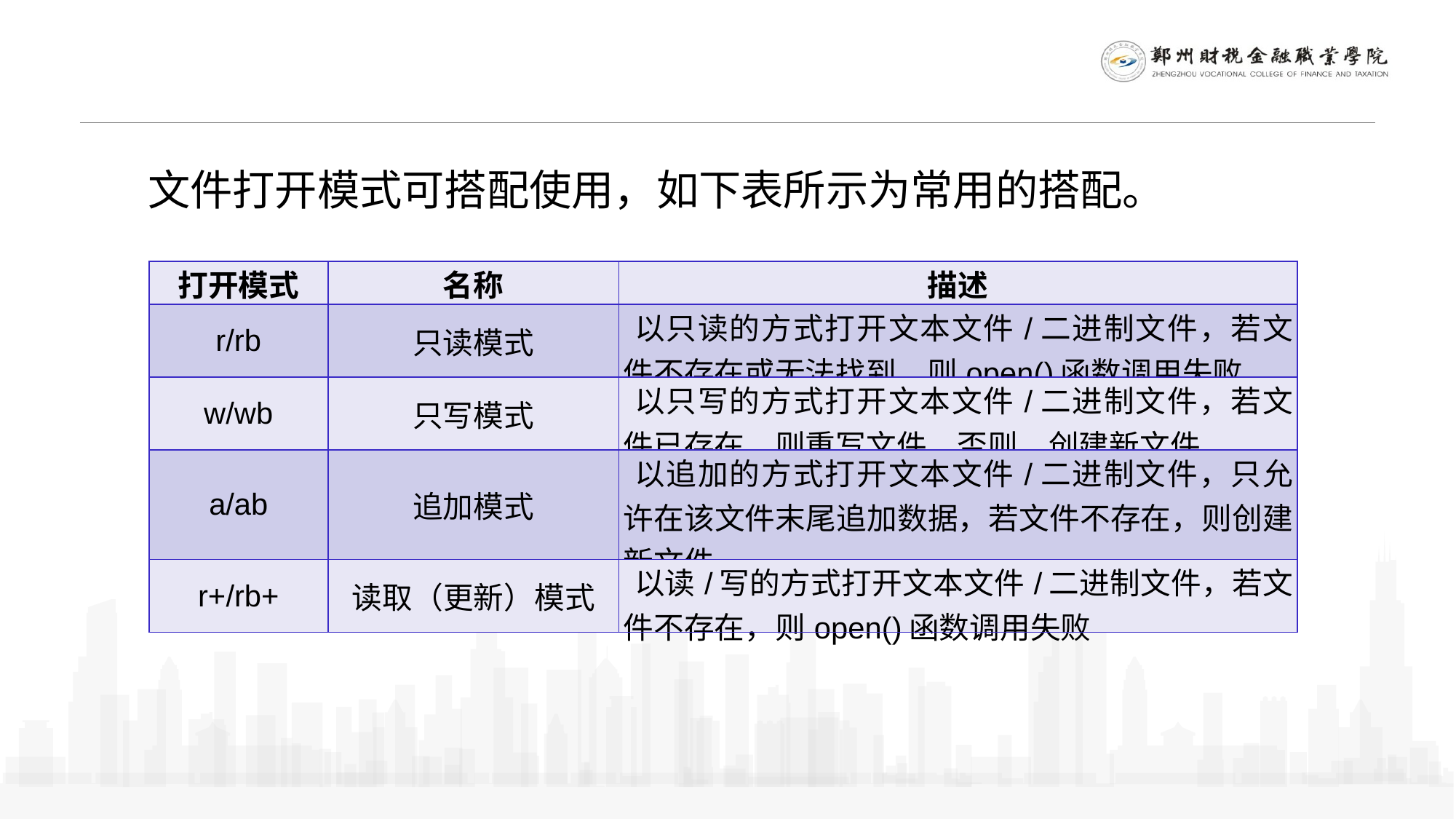

文件打开模式可搭配使用，如下表所示为常用的搭配。
| 打开模式 | 名称 | 描述 |
| --- | --- | --- |
| r/rb | 只读模式 | 以只读的方式打开文本文件/二进制文件，若文件不存在或无法找到，则open()函数调用失败 |
| w/wb | 只写模式 | 以只写的方式打开文本文件/二进制文件，若文件已存在，则重写文件，否则，创建新文件 |
| a/ab | 追加模式 | 以追加的方式打开文本文件/二进制文件，只允许在该文件末尾追加数据，若文件不存在，则创建新文件 |
| r+/rb+ | 读取（更新）模式 | 以读/写的方式打开文本文件/二进制文件，若文件不存在，则open()函数调用失败 |